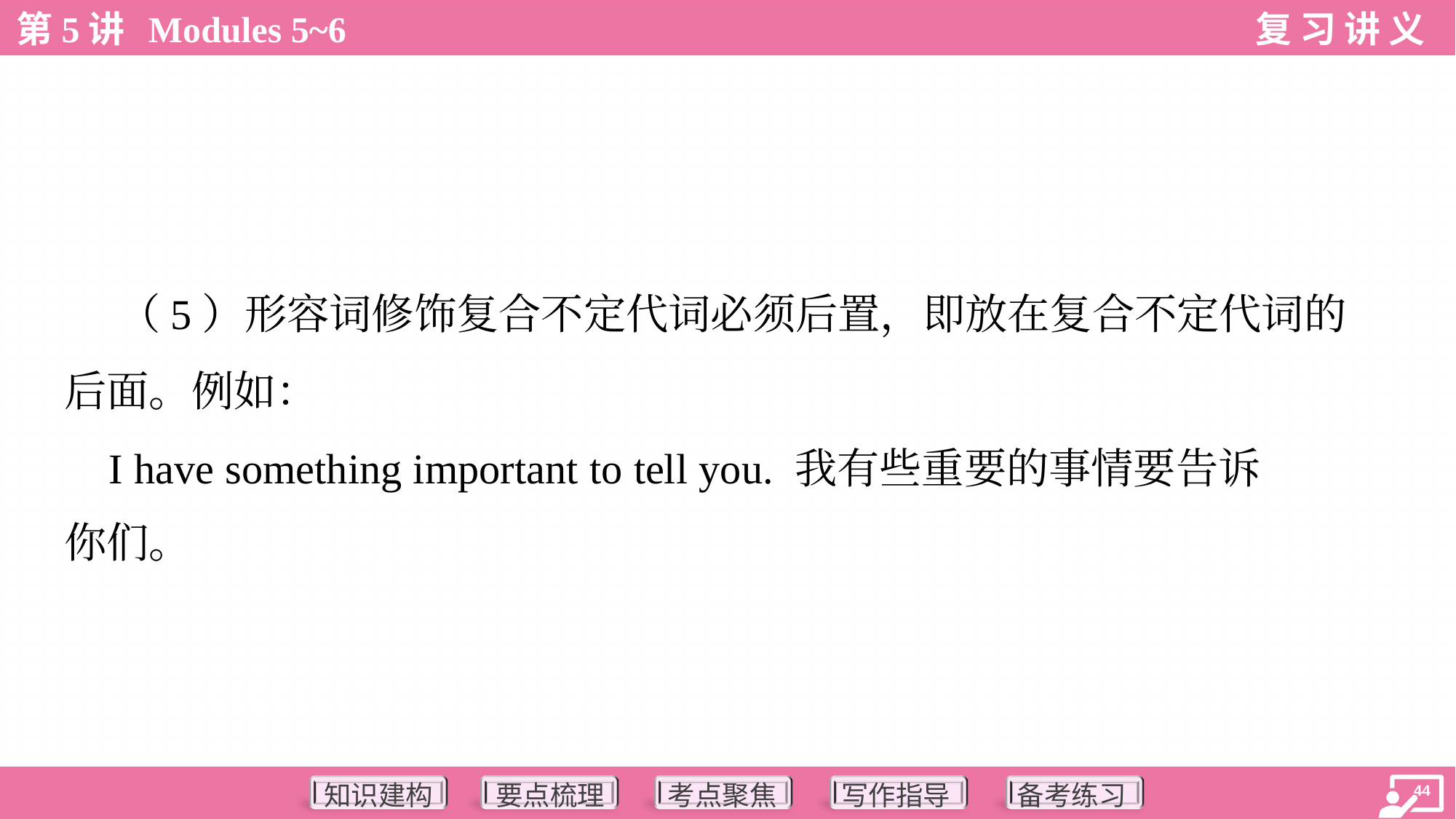

（5）形容词修饰复合不定代词必须后置，即放在复合不定代词的
后面。例如：
    I have something important to tell you. 我有些重要的事情要告诉
你们。